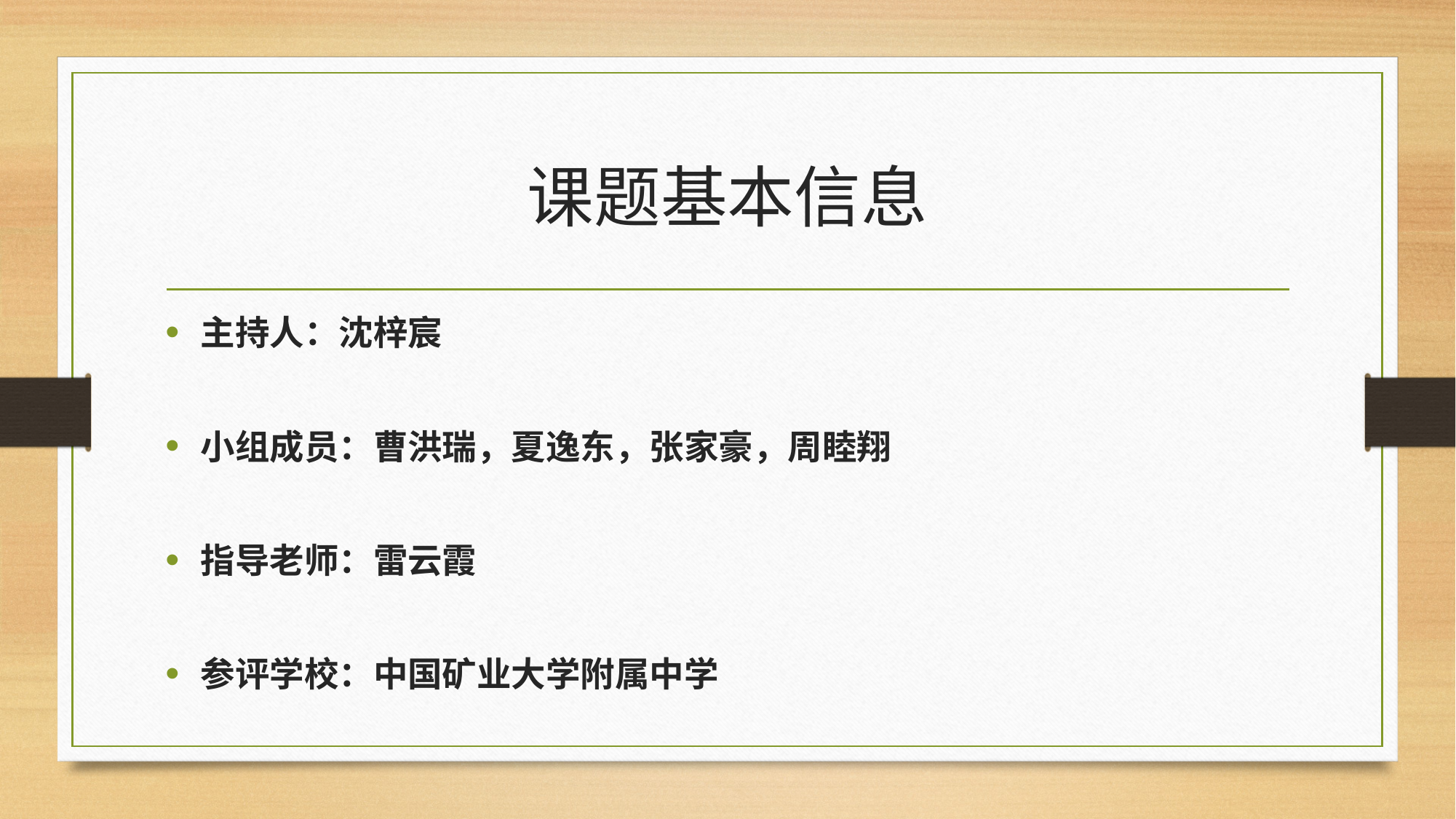

# 课题基本信息
主持人：沈梓宸

小组成员：曹洪瑞，夏逸东，张家豪，周睦翔

指导老师：雷云霞

参评学校：中国矿业大学附属中学